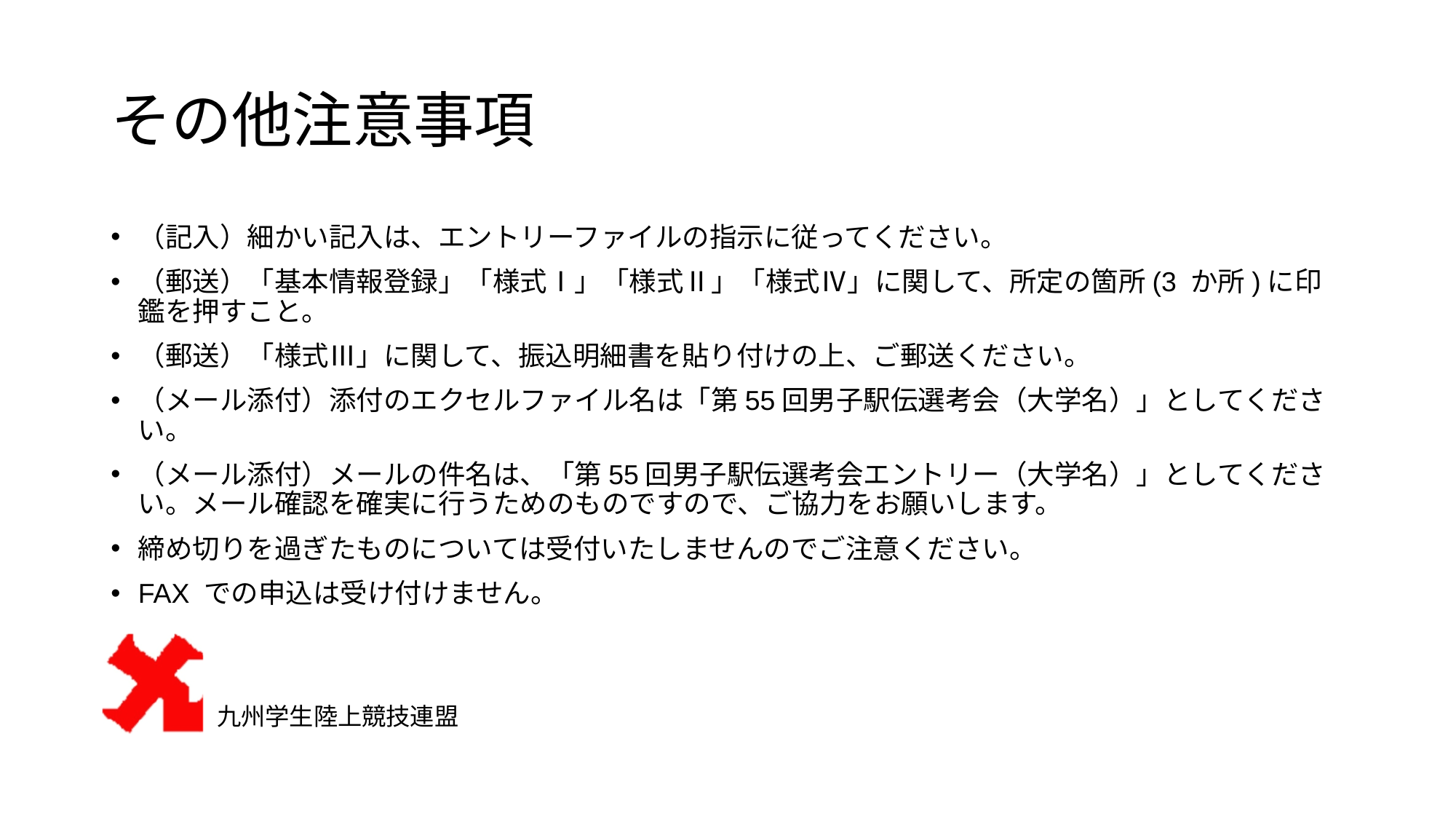

# その他注意事項
（記入）細かい記入は、エントリーファイルの指示に従ってください。
（郵送）「基本情報登録」「様式Ⅰ」「様式Ⅱ」「様式Ⅳ」に関して、所定の箇所(3 か所)に印鑑を押すこと。
（郵送）「様式Ⅲ」に関して、振込明細書を貼り付けの上、ご郵送ください。
（メール添付）添付のエクセルファイル名は「第55回男子駅伝選考会（大学名）」としてください。
（メール添付）メールの件名は、「第55回男子駅伝選考会エントリー（大学名）」としてください。メール確認を確実に行うためのものですので、ご協力をお願いします。
締め切りを過ぎたものについては受付いたしませんのでご注意ください。
FAX での申込は受け付けません。